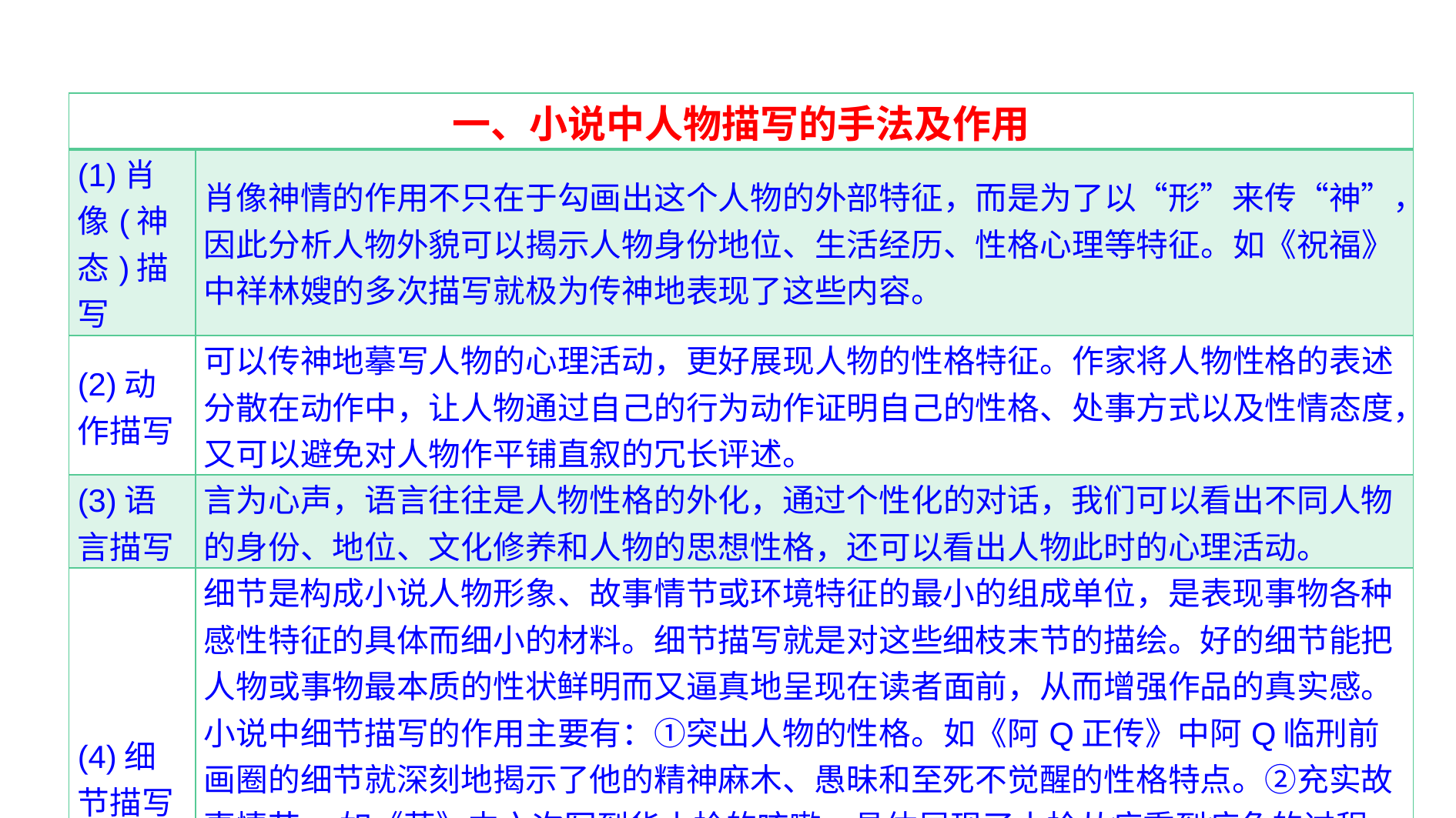

| 一、小说中人物描写的手法及作用 |  |
| --- | --- |
| (1)肖像(神态)描写 | 肖像神情的作用不只在于勾画出这个人物的外部特征，而是为了以“形”来传“神”，因此分析人物外貌可以揭示人物身份地位、生活经历、性格心理等特征。如《祝福》中祥林嫂的多次描写就极为传神地表现了这些内容。 |
| (2)动作描写 | 可以传神地摹写人物的心理活动，更好展现人物的性格特征。作家将人物性格的表述分散在动作中，让人物通过自己的行为动作证明自己的性格、处事方式以及性情态度，又可以避免对人物作平铺直叙的冗长评述。 |
| (3)语言描写 | 言为心声，语言往往是人物性格的外化，通过个性化的对话，我们可以看出不同人物的身份、地位、文化修养和人物的思想性格，还可以看出人物此时的心理活动。 |
| (4)细节描写 | 细节是构成小说人物形象、故事情节或环境特征的最小的组成单位，是表现事物各种感性特征的具体而细小的材料。细节描写就是对这些细枝末节的描绘。好的细节能把人物或事物最本质的性状鲜明而又逼真地呈现在读者面前，从而增强作品的真实感。 小说中细节描写的作用主要有：①突出人物的性格。如《阿Q正传》中阿Q临刑前画圈的细节就深刻地揭示了他的精神麻木、愚昧和至死不觉醒的性格特点。②充实故事情节。 如《药》中六次写到华小栓的咳嗽，具体展现了小栓从病重到病危的过程，充实了故事情节。③营造典型环境，渲染时代气氛。如《药》中关于刑场看客围观刽子手杀害革命者的场景细节描写，写出这些看客的麻木、愚昧，渲染出那个黑暗时代令人绝望的冷漠。 |